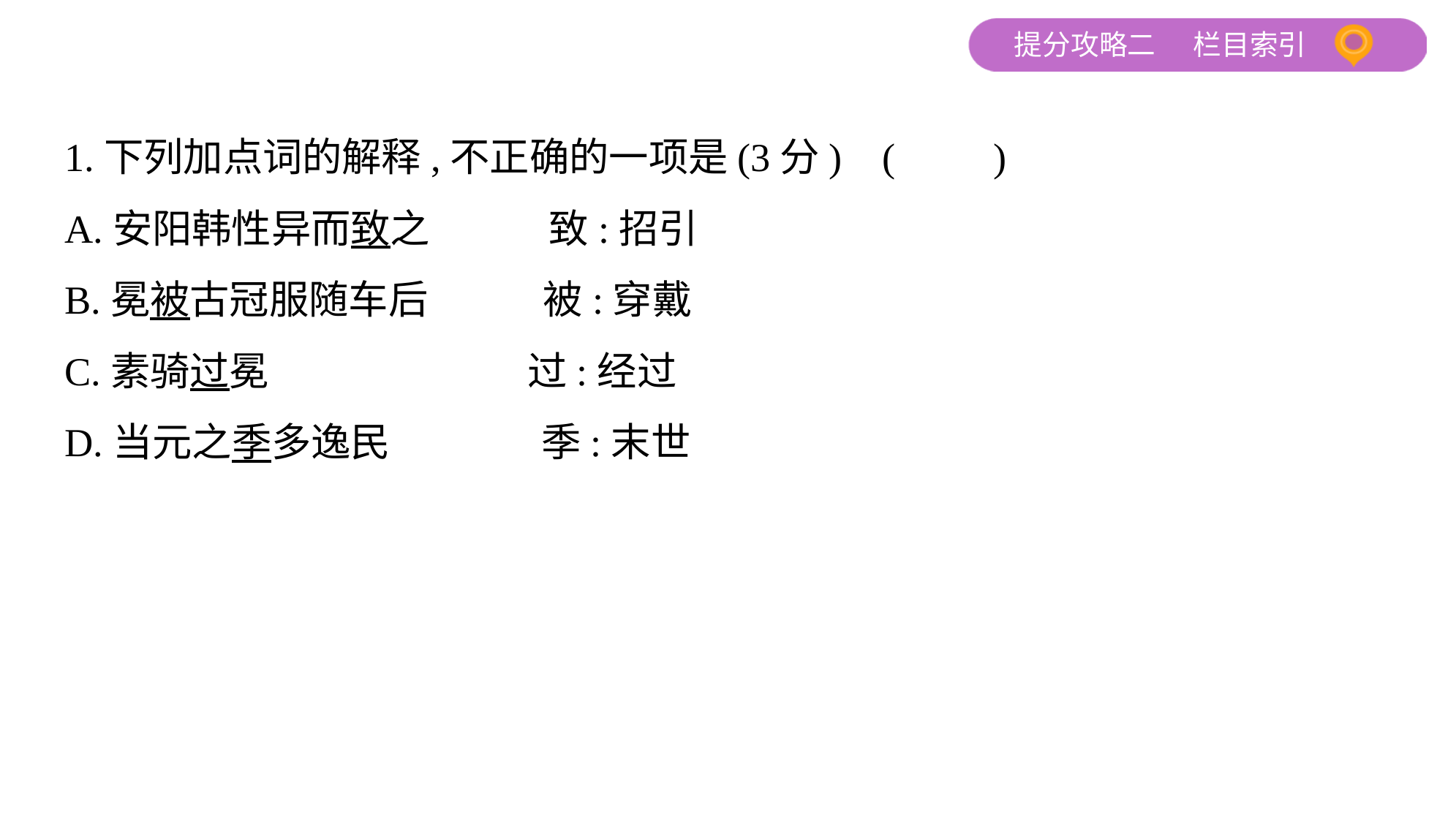

1.下列加点词的解释,不正确的一项是(3分) (　　)
A.安阳韩性异而致之　　　致:招引
B.冕被古冠服随车后　　    被:穿戴
C.素骑过冕　　                    过:经过
D.当元之季多逸民　　        季:末世